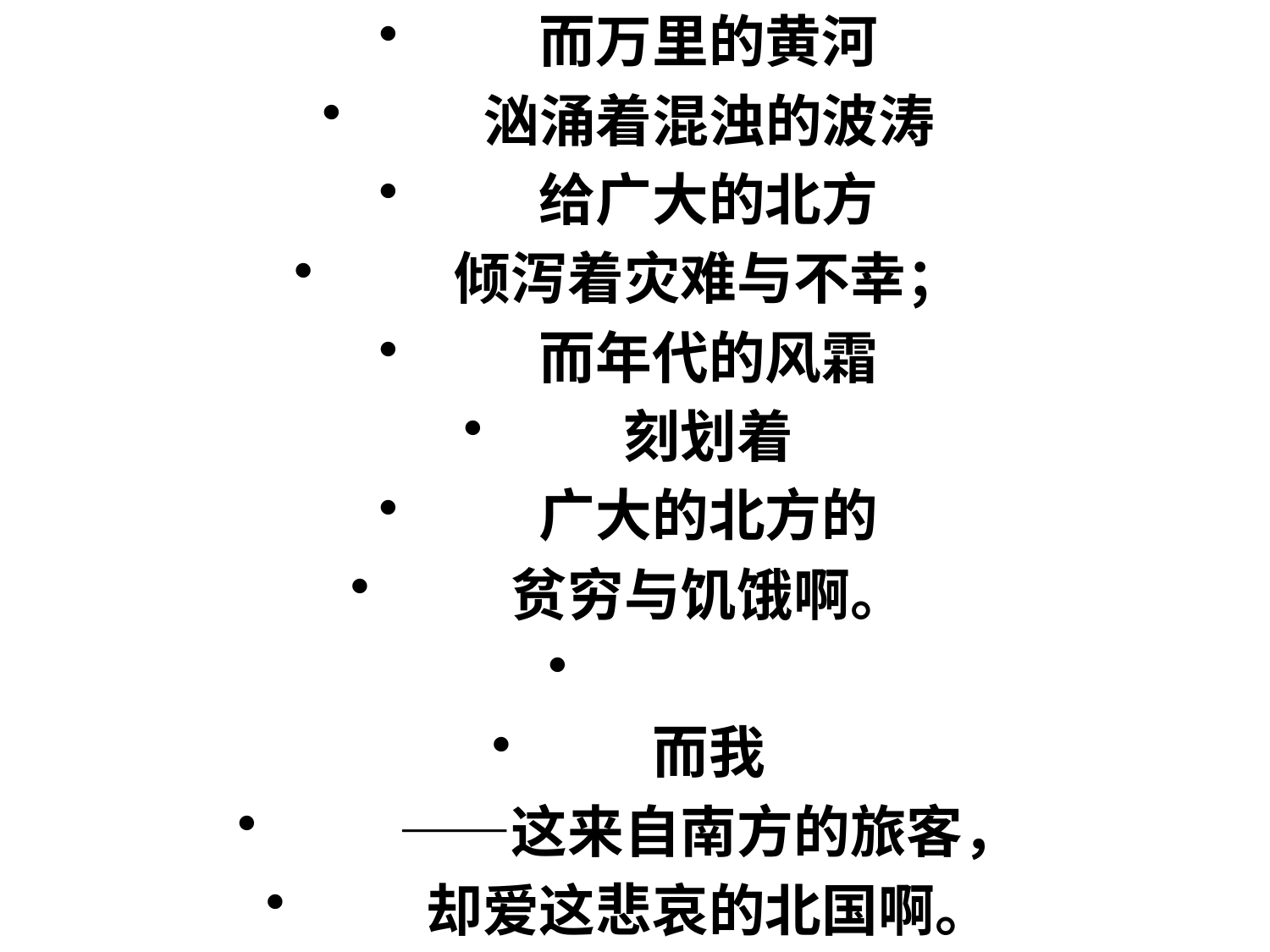

而万里的黄河
　　汹涌着混浊的波涛
　　给广大的北方
　　倾泻着灾难与不幸；
　　而年代的风霜
　　刻划着
　　广大的北方的
　　贫穷与饥饿啊。

　　而我
　　——这来自南方的旅客，
　　却爱这悲哀的北国啊。